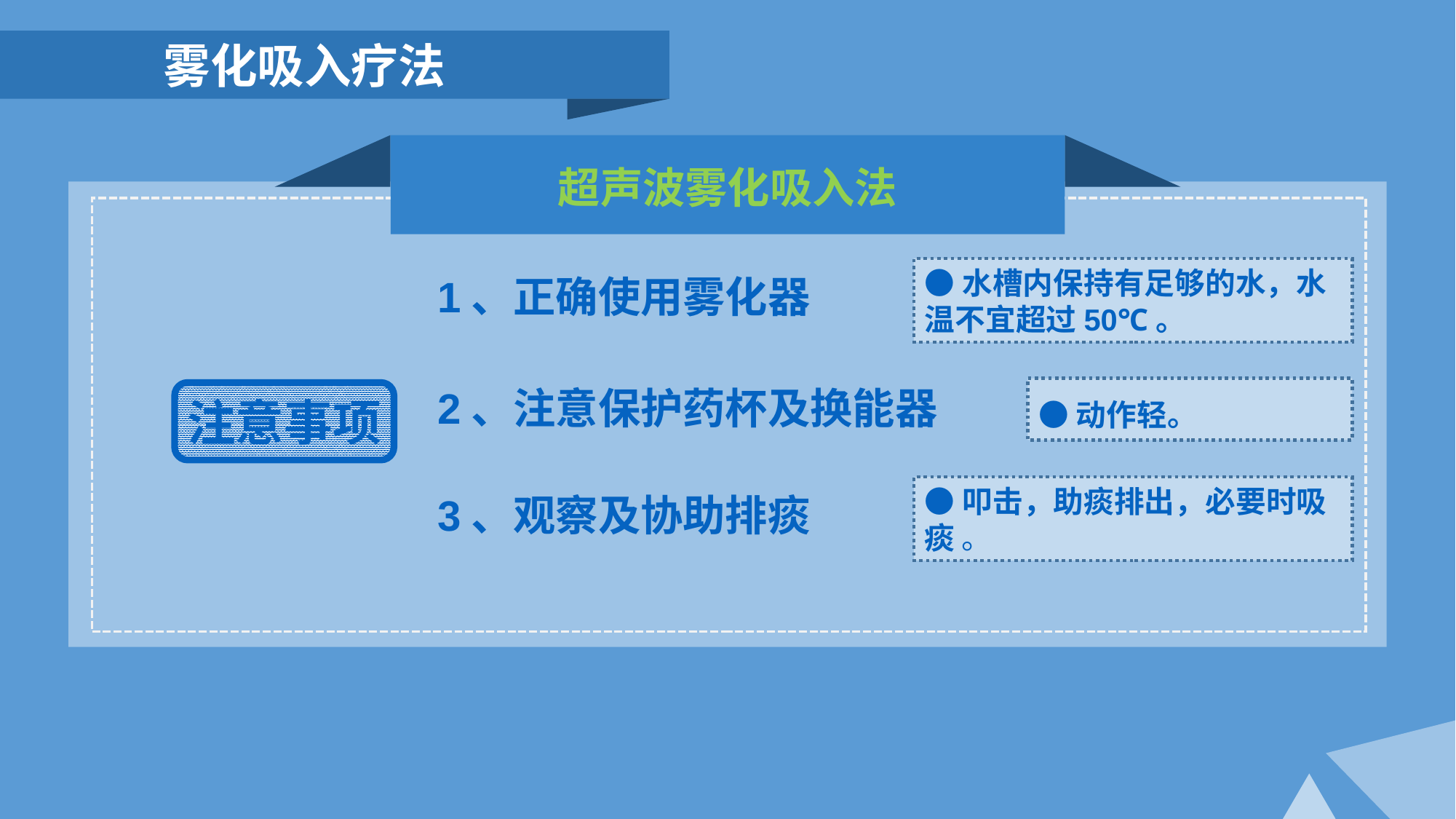

雾化吸入疗法

超声波雾化吸入法

1、正确使用雾化器

●水槽内保持有足够的水，水温不宜超过50℃。
2、注意保护药杯及换能器
●动作轻。
注意事项
3、观察及协助排痰
●叩击，助痰排出，必要时吸痰 。